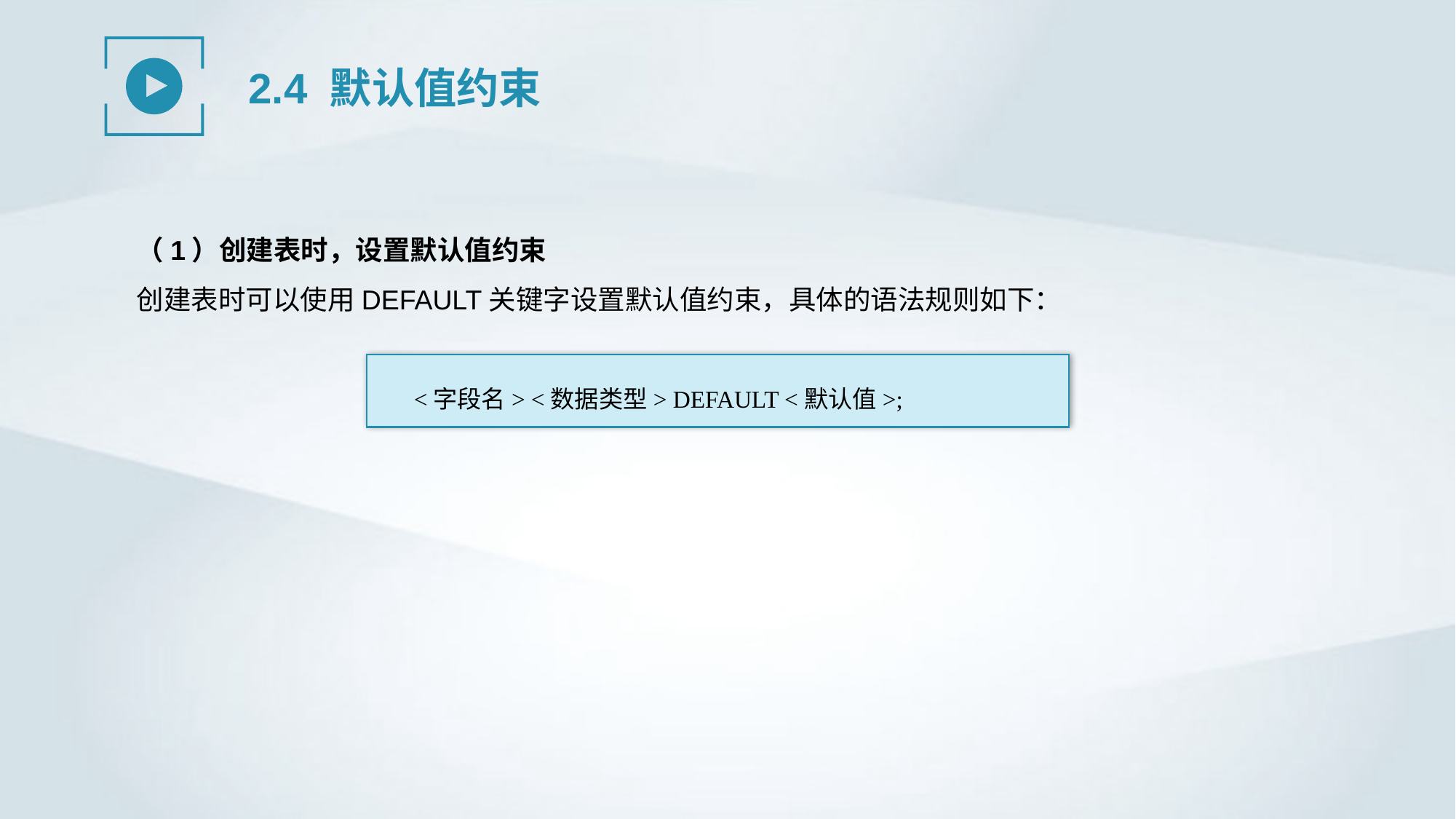

2.4 默认值约束
（1）创建表时，设置默认值约束
创建表时可以使用DEFAULT关键字设置默认值约束，具体的语法规则如下：
<字段名> <数据类型> DEFAULT <默认值>;